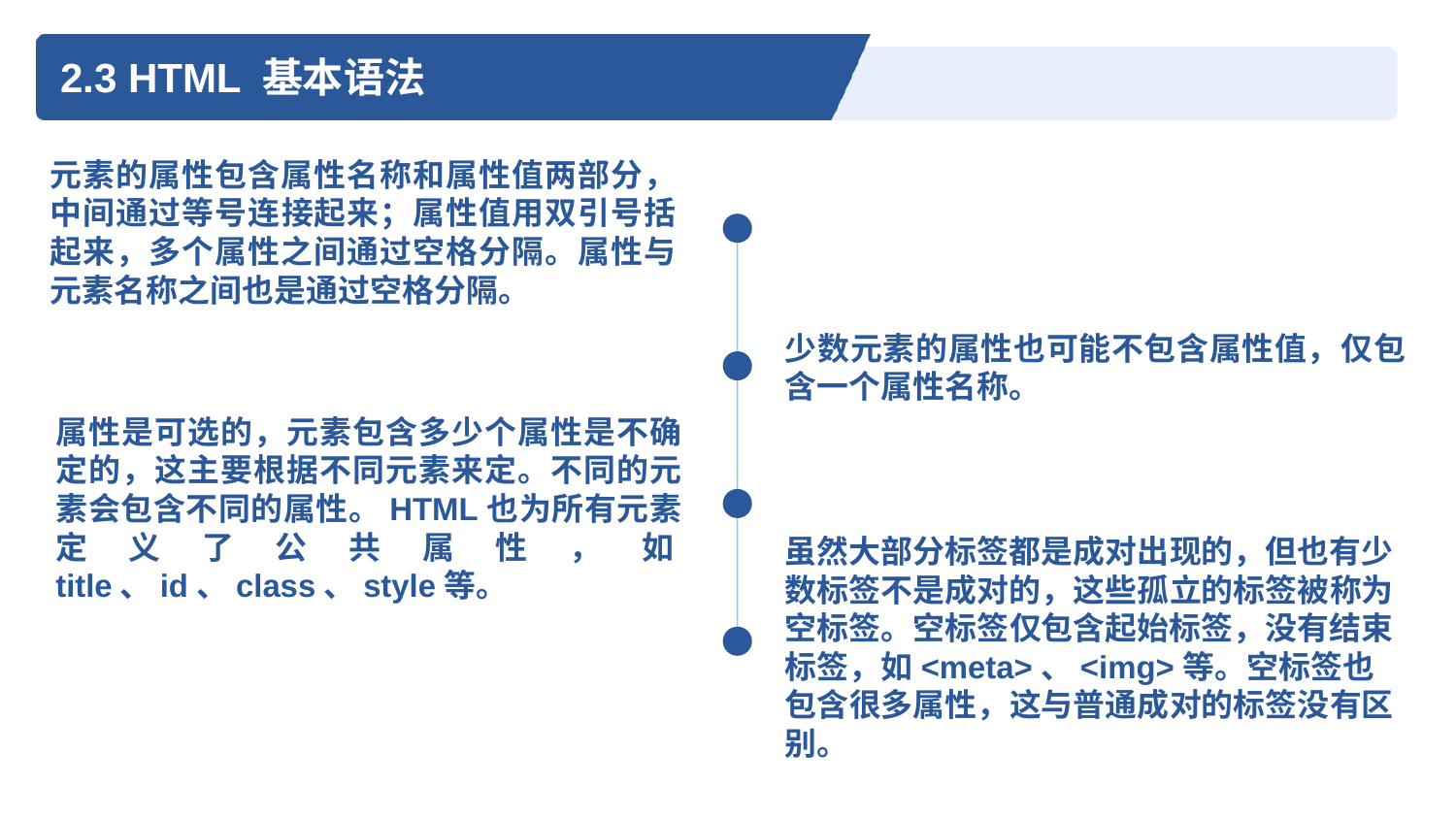

2.3 HTML 基本语法
元素的属性包含属性名称和属性值两部分，中间通过等号连接起来；属性值用双引号括起来，多个属性之间通过空格分隔。属性与元素名称之间也是通过空格分隔。

少数元素的属性也可能不包含属性值，仅包含一个属性名称。

属性是可选的，元素包含多少个属性是不确定的，这主要根据不同元素来定。不同的元素会包含不同的属性。HTML也为所有元素定义了公共属性，如title、id、class、style等。

虽然大部分标签都是成对出现的，但也有少数标签不是成对的，这些孤立的标签被称为空标签。空标签仅包含起始标签，没有结束标签，如<meta>、<img>等。空标签也包含很多属性，这与普通成对的标签没有区别。